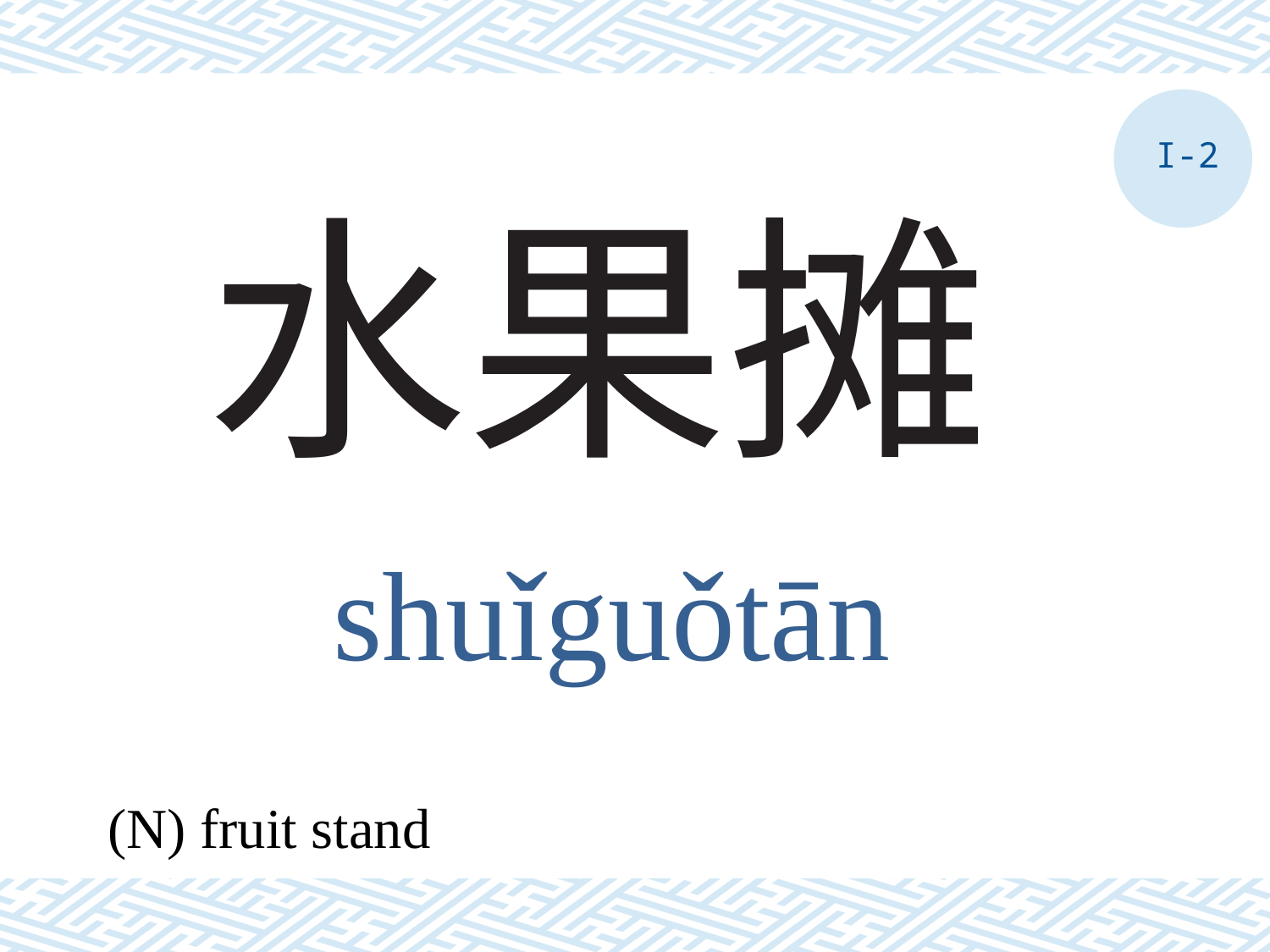

I-2

# 水果摊
shuǐguǒtān
(N) fruit stand